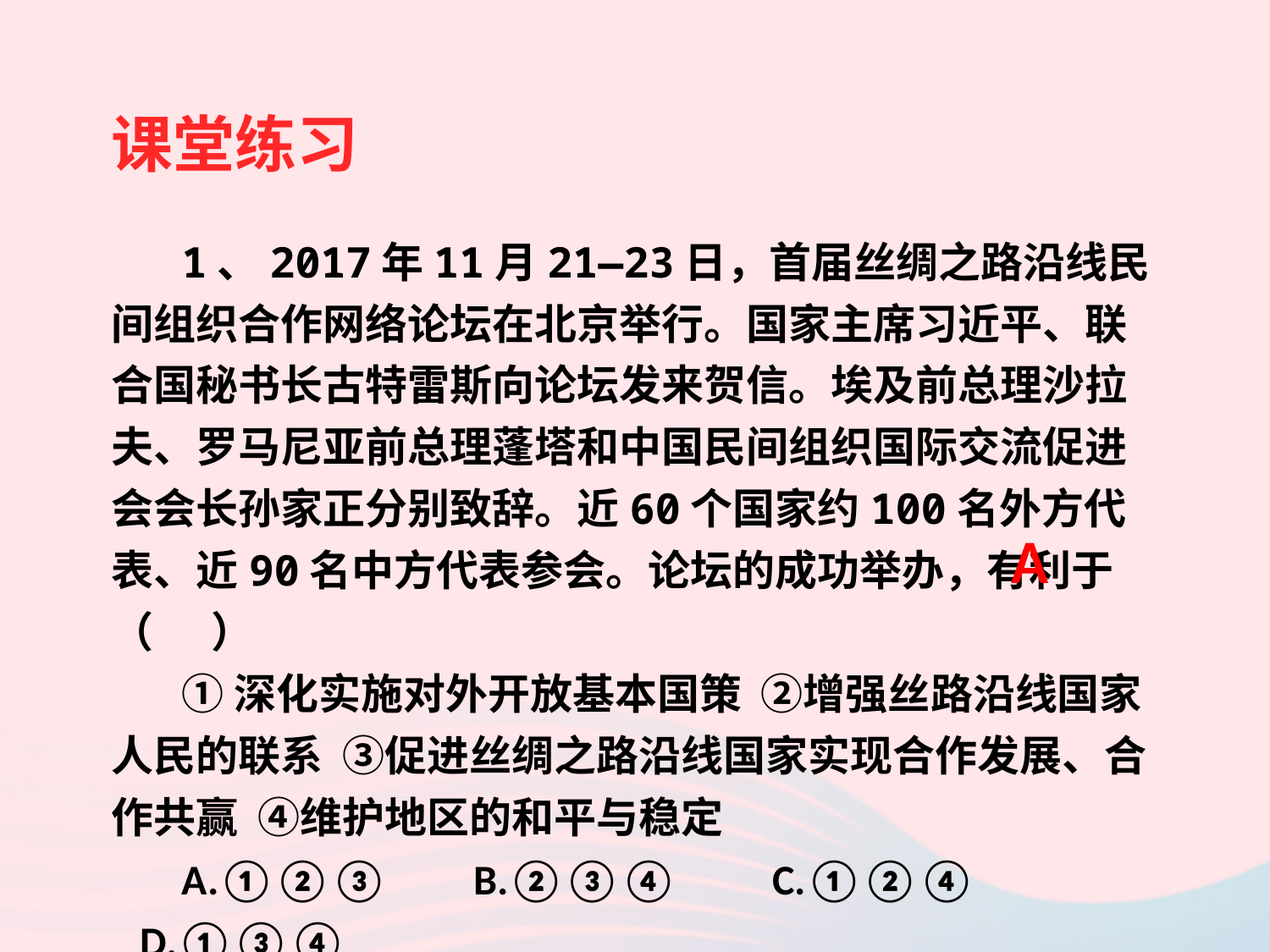

课堂练习
1、2017年11月21—23日，首届丝绸之路沿线民间组织合作网络论坛在北京举行。国家主席习近平、联合国秘书长古特雷斯向论坛发来贺信。埃及前总理沙拉夫、罗马尼亚前总理蓬塔和中国民间组织国际交流促进会会长孙家正分别致辞。近60个国家约100名外方代表、近90名中方代表参会。论坛的成功举办，有利于（      ）
①深化实施对外开放基本国策  ②增强丝路沿线国家人民的联系  ③促进丝绸之路沿线国家实现合作发展、合作共赢  ④维护地区的和平与稳定
A.①②③         B.②③④          C.①②④          D.①③④
A